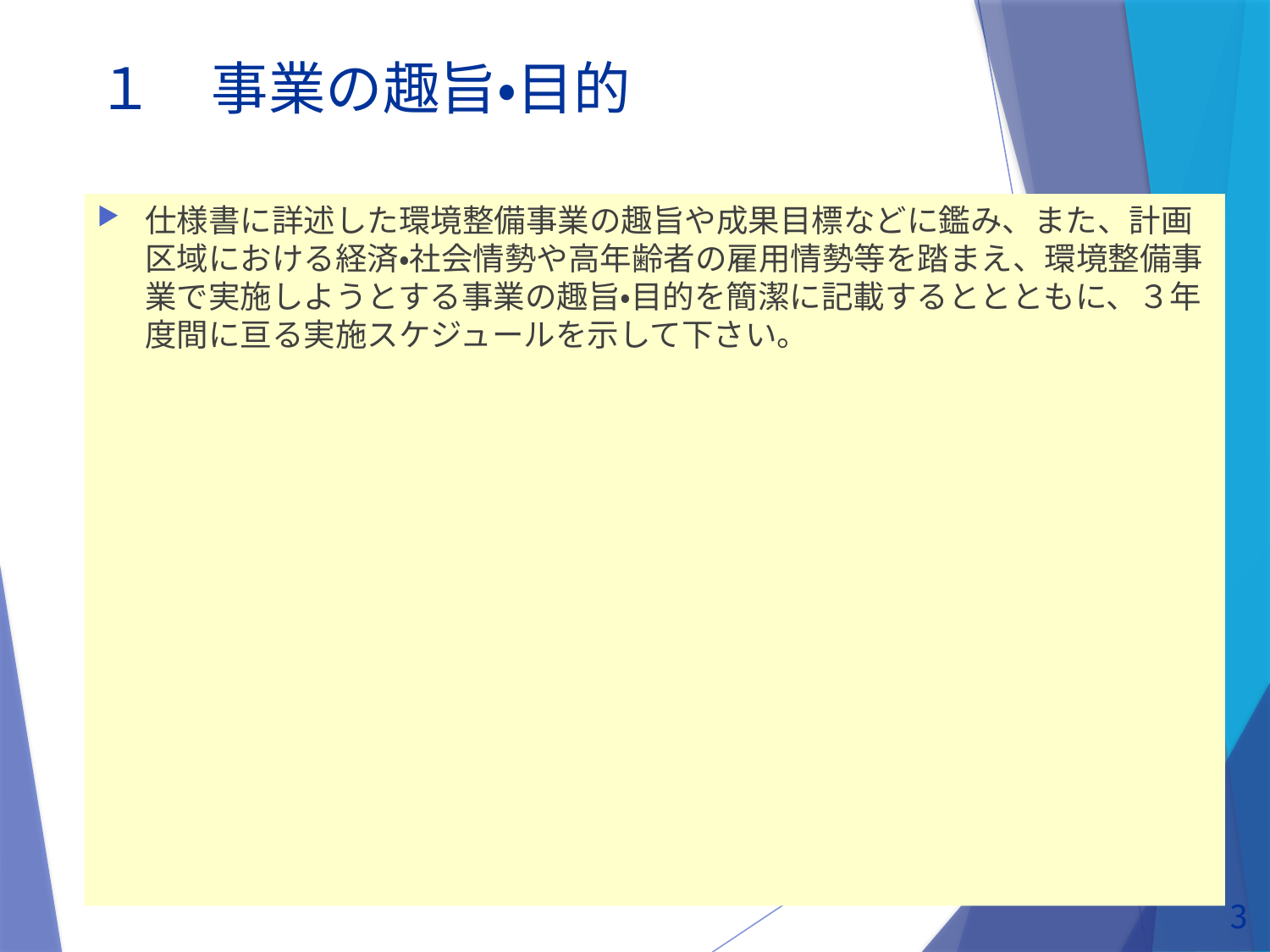

# １　事業の趣旨・目的
仕様書に詳述した環境整備事業の趣旨や成果目標などに鑑み、また、計画区域における経済・社会情勢や高年齢者の雇用情勢等を踏まえ、環境整備事業で実施しようとする事業の趣旨・目的を簡潔に記載するととともに、３年度間に亘る実施スケジュールを示して下さい。
3